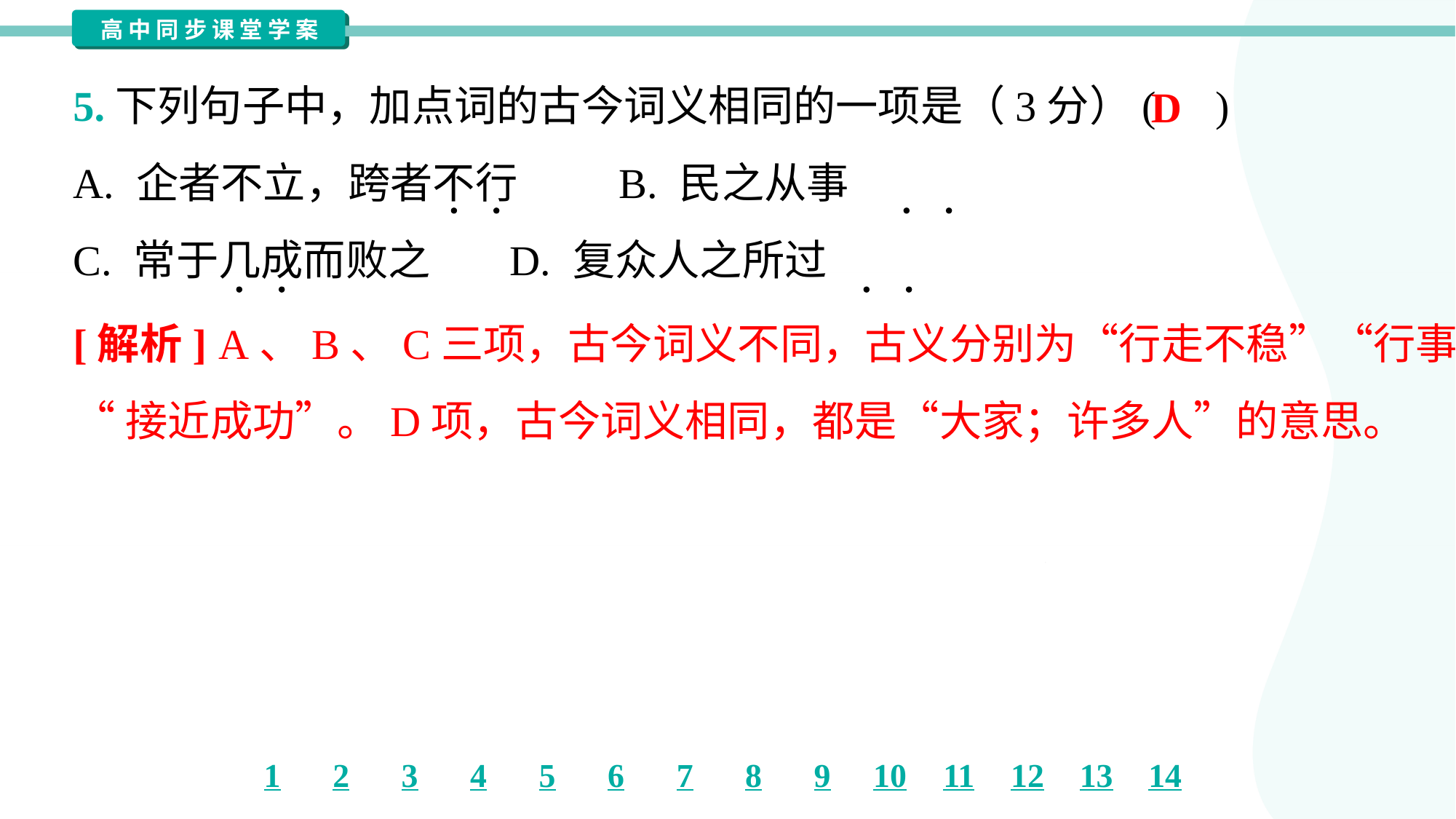

5.下列句子中，加点词的古今词义相同的一项是（3分）(     )
D
A. 企者不立，跨者不行	B. 民之从事
C. 常于几成而败之	D. 复众人之所过

[解析] A、B、C三项，古今词义不同，古义分别为“行走不稳”“行事”
“接近成功”。D项，古今词义相同，都是“大家；许多人”的意思。